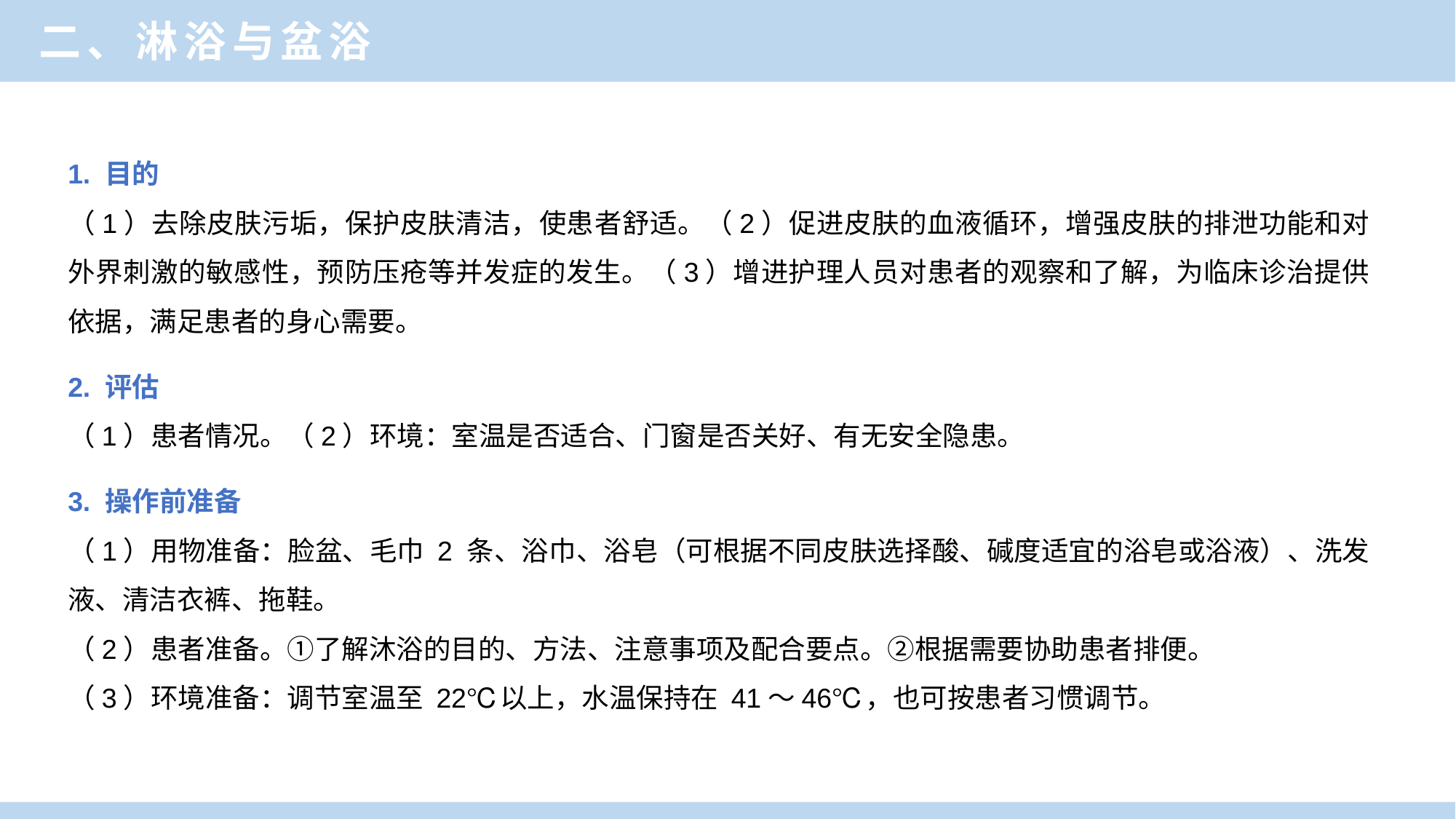

二、淋浴与盆浴
1. 目的
（1）去除皮肤污垢，保护皮肤清洁，使患者舒适。（2）促进皮肤的血液循环，增强皮肤的排泄功能和对外界刺激的敏感性，预防压疮等并发症的发生。（3）增进护理人员对患者的观察和了解，为临床诊治提供依据，满足患者的身心需要。

2. 评估
（1）患者情况。（2）环境：室温是否适合、门窗是否关好、有无安全隐患。

3. 操作前准备
（1）用物准备：脸盆、毛巾 2 条、浴巾、浴皂（可根据不同皮肤选择酸、碱度适宜的浴皂或浴液）、洗发液、清洁衣裤、拖鞋。
（2）患者准备。①了解沐浴的目的、方法、注意事项及配合要点。②根据需要协助患者排便。
（3）环境准备：调节室温至 22℃以上，水温保持在 41～46℃，也可按患者习惯调节。